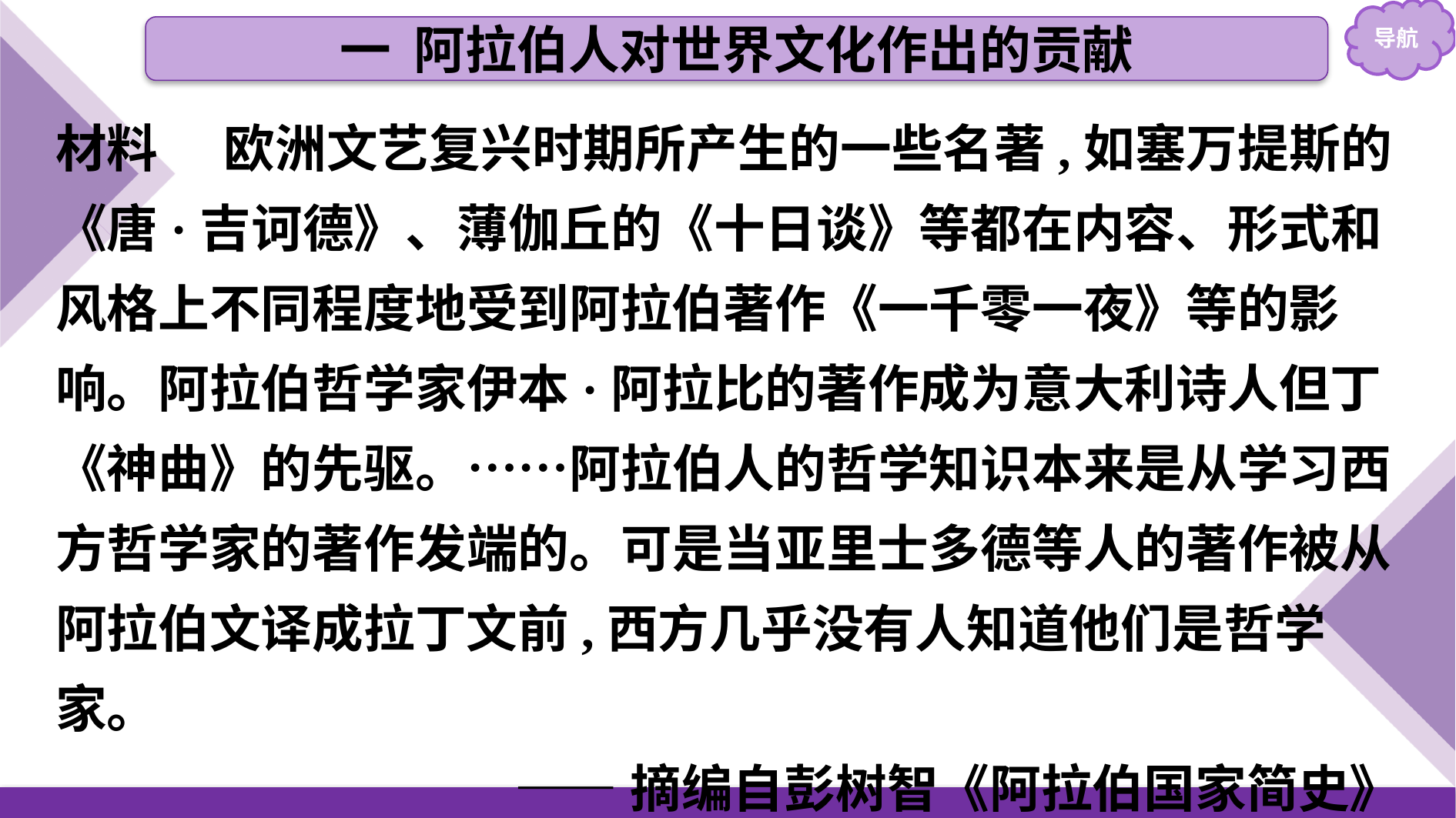

一  阿拉伯人对世界文化作出的贡献
材料　 欧洲文艺复兴时期所产生的一些名著,如塞万提斯的《唐·吉诃德》、薄伽丘的《十日谈》等都在内容、形式和风格上不同程度地受到阿拉伯著作《一千零一夜》等的影响。阿拉伯哲学家伊本·阿拉比的著作成为意大利诗人但丁《神曲》的先驱。……阿拉伯人的哲学知识本来是从学习西方哲学家的著作发端的。可是当亚里士多德等人的著作被从阿拉伯文译成拉丁文前,西方几乎没有人知道他们是哲学家。
——摘编自彭树智《阿拉伯国家简史》